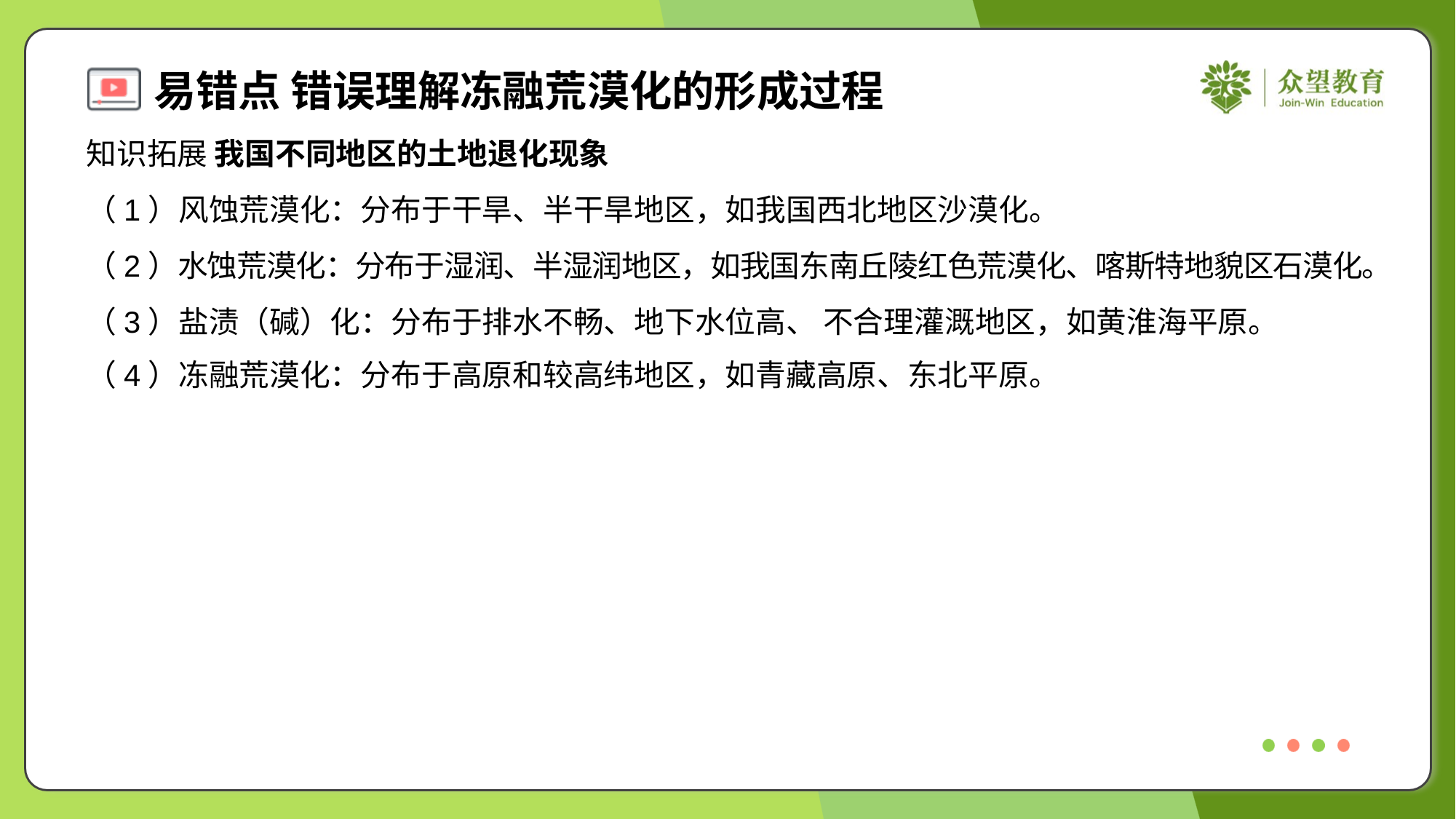

知识拓展 我国不同地区的土地退化现象
（1）风蚀荒漠化：分布于干旱、半干旱地区，如我国西北地区沙漠化。
（2）水蚀荒漠化：分布于湿润、半湿润地区，如我国东南丘陵红色荒漠化、喀斯特地貌区石漠化。
（3）盐渍（碱）化：分布于排水不畅、地下水位高、 不合理灌溉地区，如黄淮海平原。
（4）冻融荒漠化：分布于高原和较高纬地区，如青藏高原、东北平原。